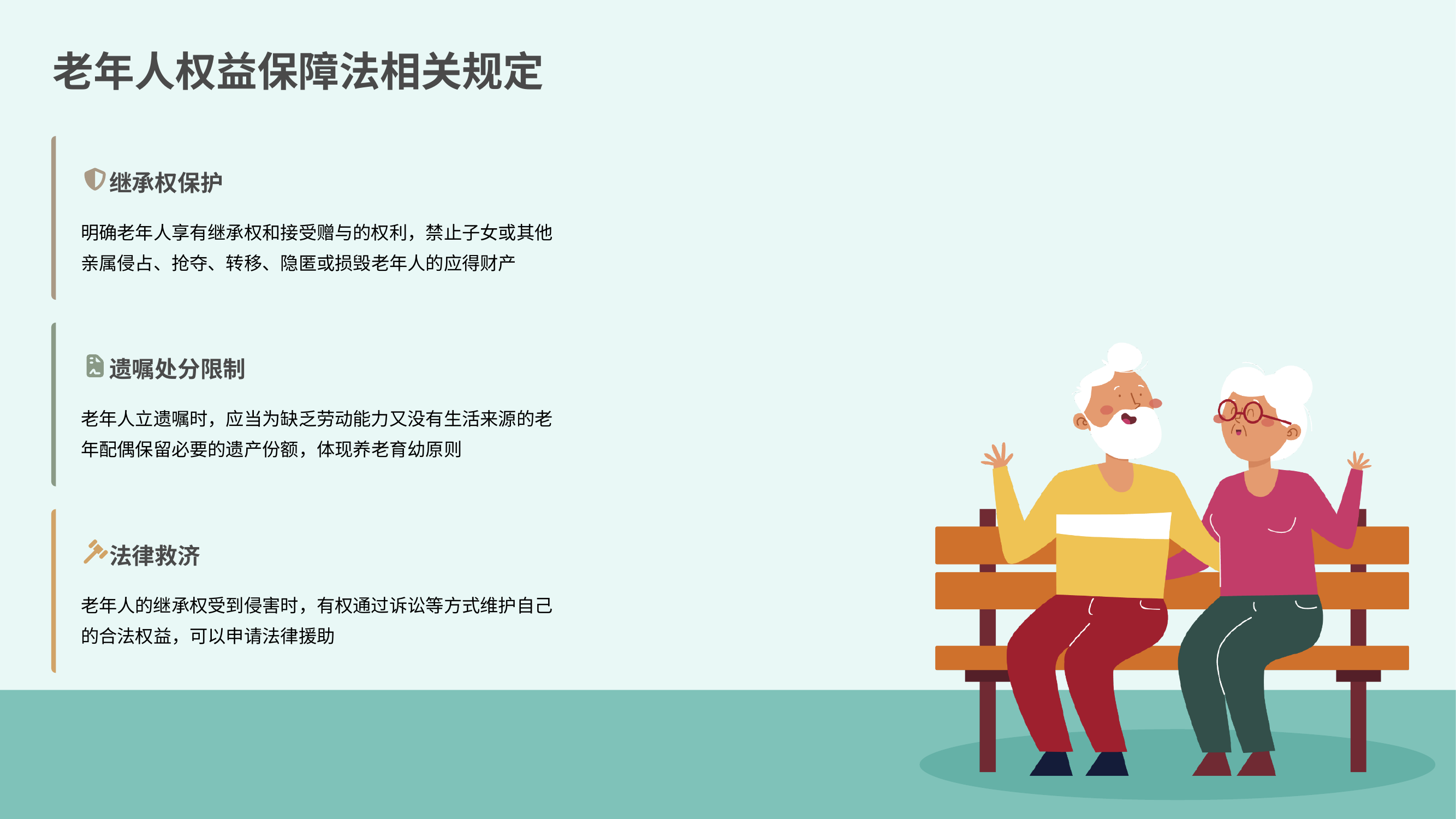

老年人权益保障法相关规定

继承权保护

明确老年人享有继承权和接受赠与的权利，禁止子女或其他亲属侵占、抢夺、转移、隐匿或损毁老年人的应得财产

遗嘱处分限制

老年人立遗嘱时，应当为缺乏劳动能力又没有生活来源的老年配偶保留必要的遗产份额，体现养老育幼原则

法律救济

老年人的继承权受到侵害时，有权通过诉讼等方式维护自己的合法权益，可以申请法律援助